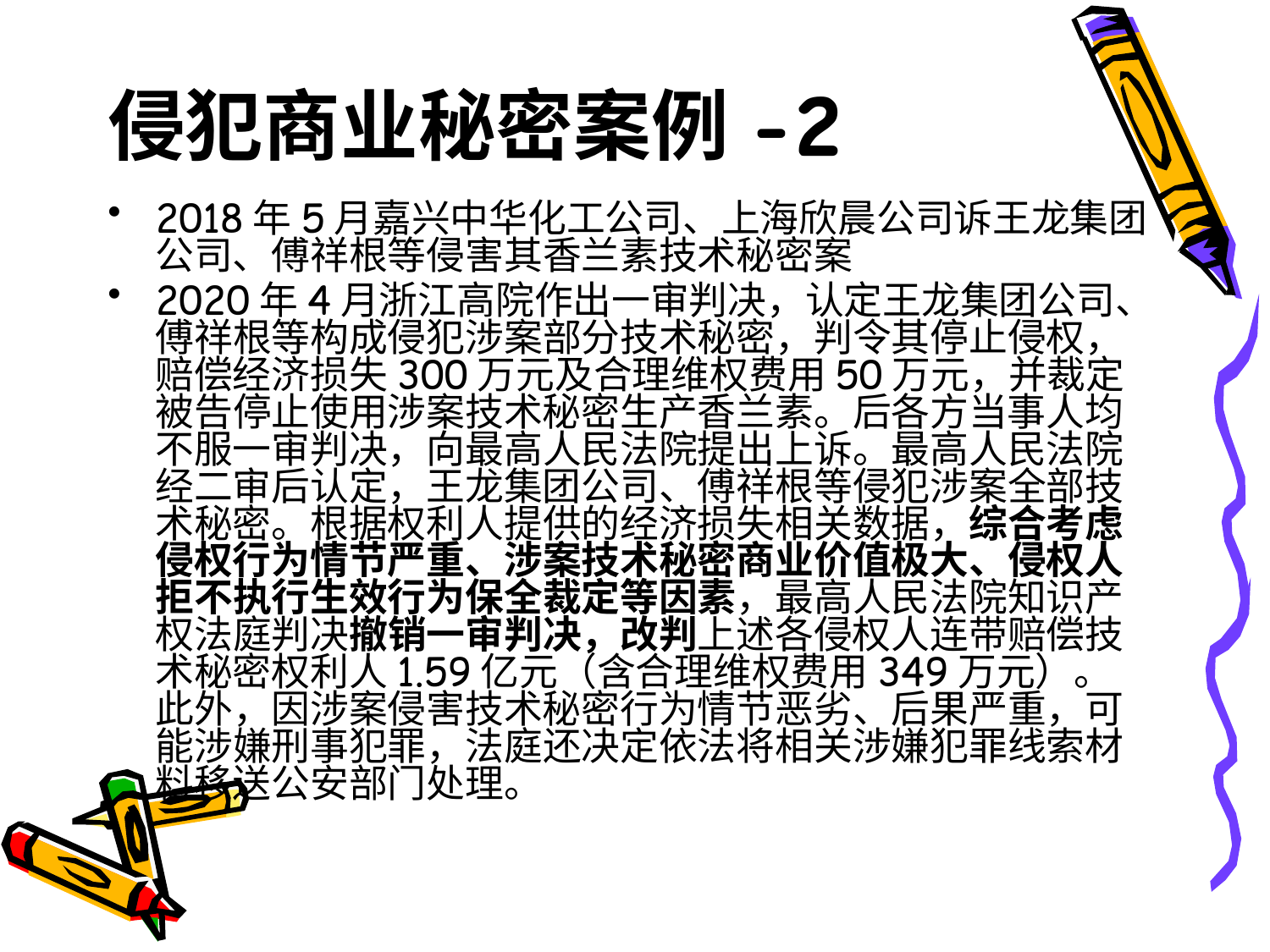

# 侵犯商业秘密案例-2
2018年5月嘉兴中华化工公司、上海欣晨公司诉王龙集团公司、傅祥根等侵害其香兰素技术秘密案
2020年4月浙江高院作出一审判决，认定王龙集团公司、傅祥根等构成侵犯涉案部分技术秘密，判令其停止侵权，赔偿经济损失300万元及合理维权费用50万元，并裁定被告停止使用涉案技术秘密生产香兰素。后各方当事人均不服一审判决，向最高人民法院提出上诉。最高人民法院经二审后认定，王龙集团公司、傅祥根等侵犯涉案全部技术秘密。根据权利人提供的经济损失相关数据，综合考虑侵权行为情节严重、涉案技术秘密商业价值极大、侵权人拒不执行生效行为保全裁定等因素，最高人民法院知识产权法庭判决撤销一审判决，改判上述各侵权人连带赔偿技术秘密权利人1.59亿元（含合理维权费用349万元）。此外，因涉案侵害技术秘密行为情节恶劣、后果严重，可能涉嫌刑事犯罪，法庭还决定依法将相关涉嫌犯罪线索材料移送公安部门处理。